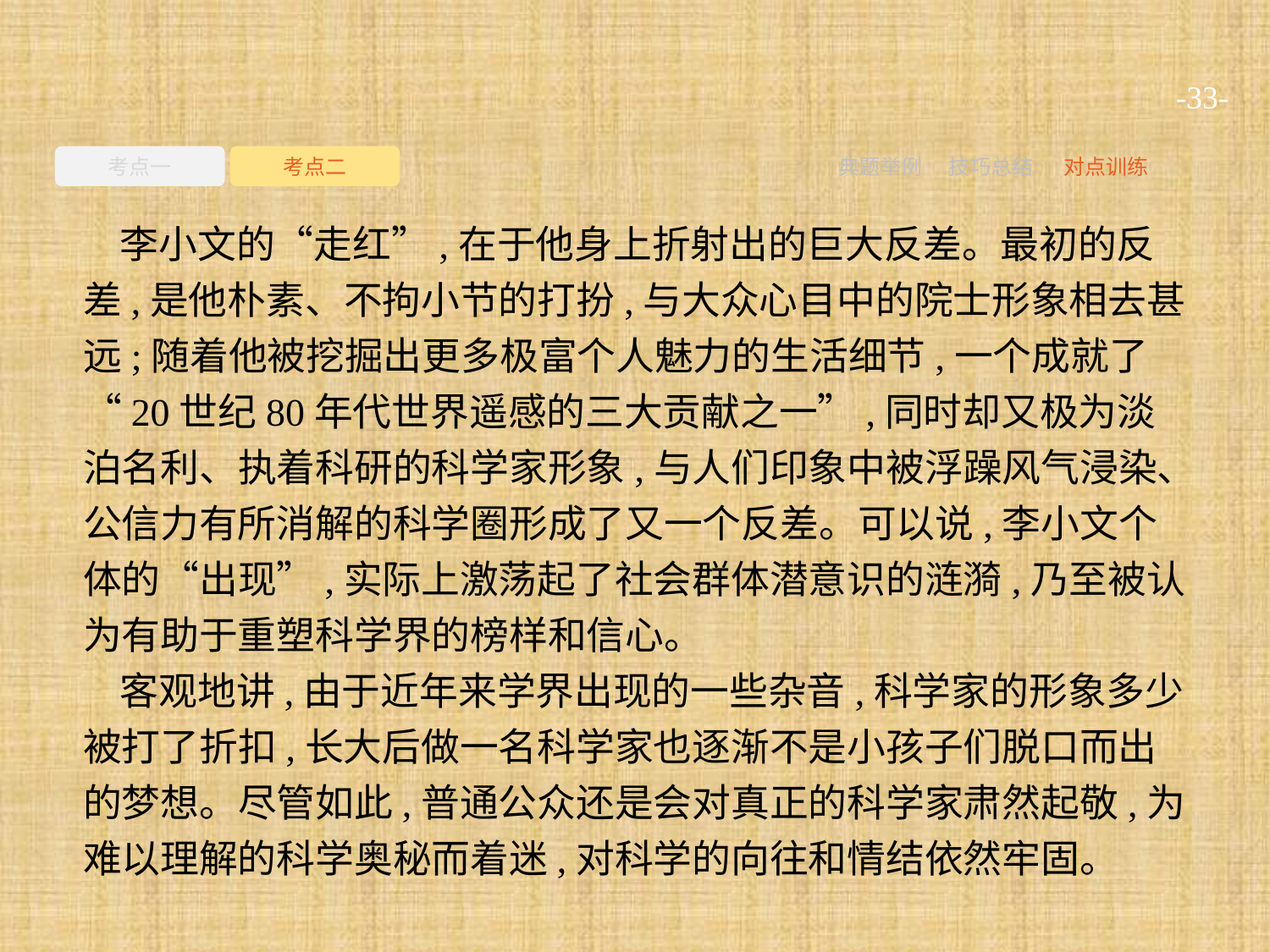

-33-
考点一
考点二
典题举例
技巧总结
对点训练
李小文的“走红”,在于他身上折射出的巨大反差。最初的反差,是他朴素、不拘小节的打扮,与大众心目中的院士形象相去甚远;随着他被挖掘出更多极富个人魅力的生活细节,一个成就了“20世纪80年代世界遥感的三大贡献之一”,同时却又极为淡泊名利、执着科研的科学家形象,与人们印象中被浮躁风气浸染、公信力有所消解的科学圈形成了又一个反差。可以说,李小文个体的“出现”,实际上激荡起了社会群体潜意识的涟漪,乃至被认为有助于重塑科学界的榜样和信心。
客观地讲,由于近年来学界出现的一些杂音,科学家的形象多少被打了折扣,长大后做一名科学家也逐渐不是小孩子们脱口而出的梦想。尽管如此,普通公众还是会对真正的科学家肃然起敬,为难以理解的科学奥秘而着迷,对科学的向往和情结依然牢固。